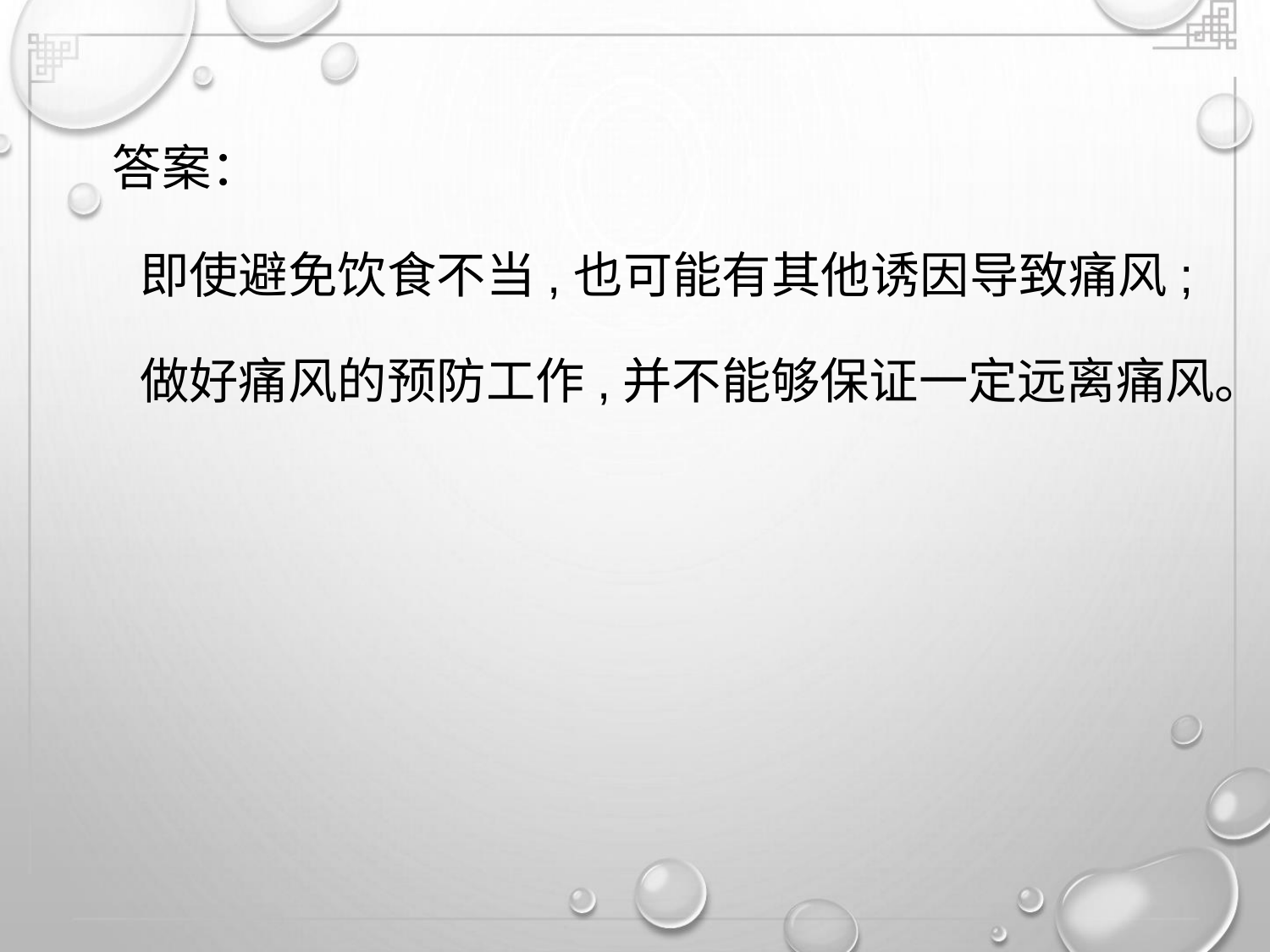

答案：
即使避免饮食不当,也可能有其他诱因导致痛风;
做好痛风的预防工作,并不能够保证一定远离痛风。